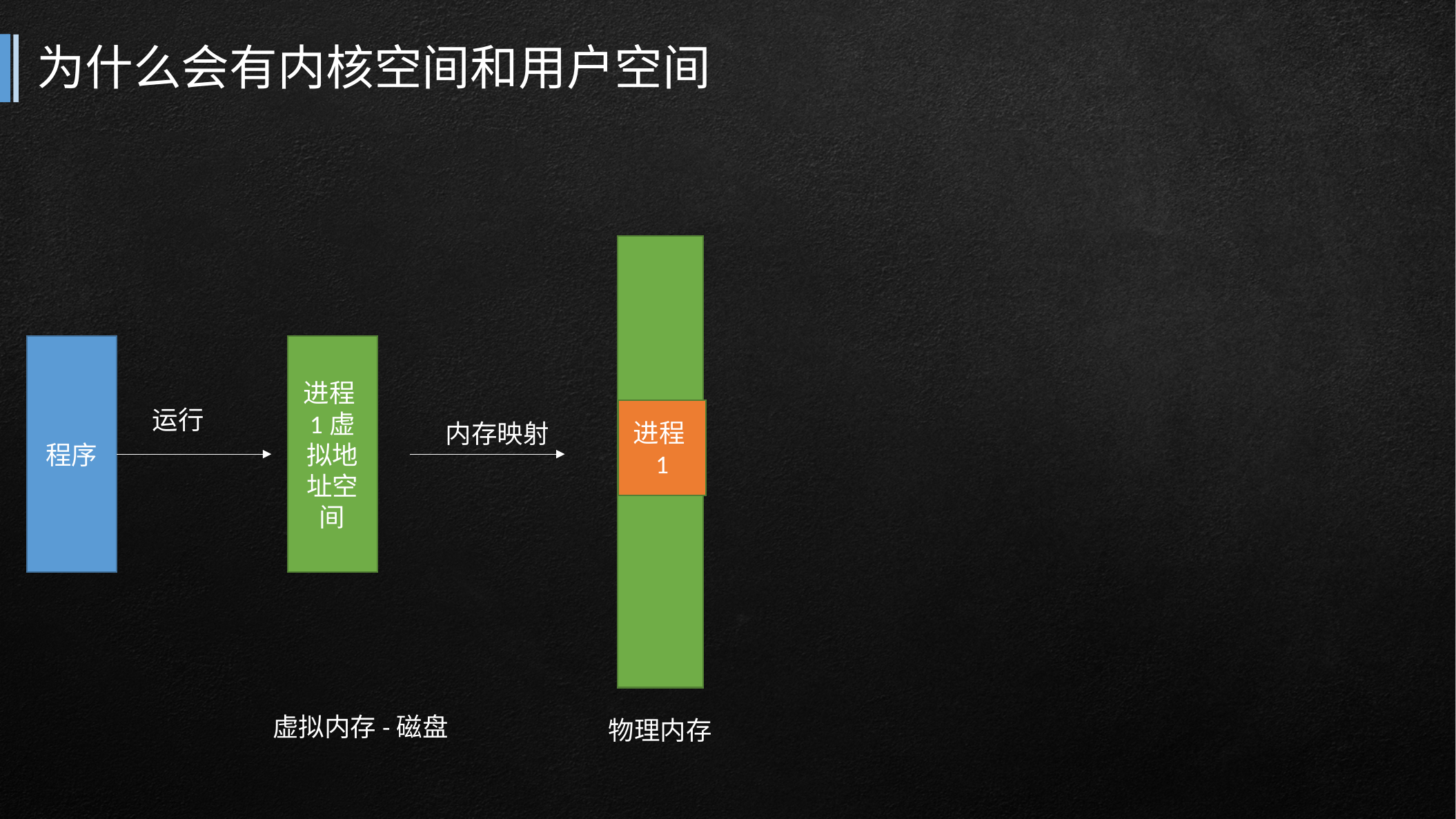

# 为什么会有内核空间和用户空间

程序
进程1虚拟地址空间
运行
进程1
内存映射
虚拟内存-磁盘
物理内存